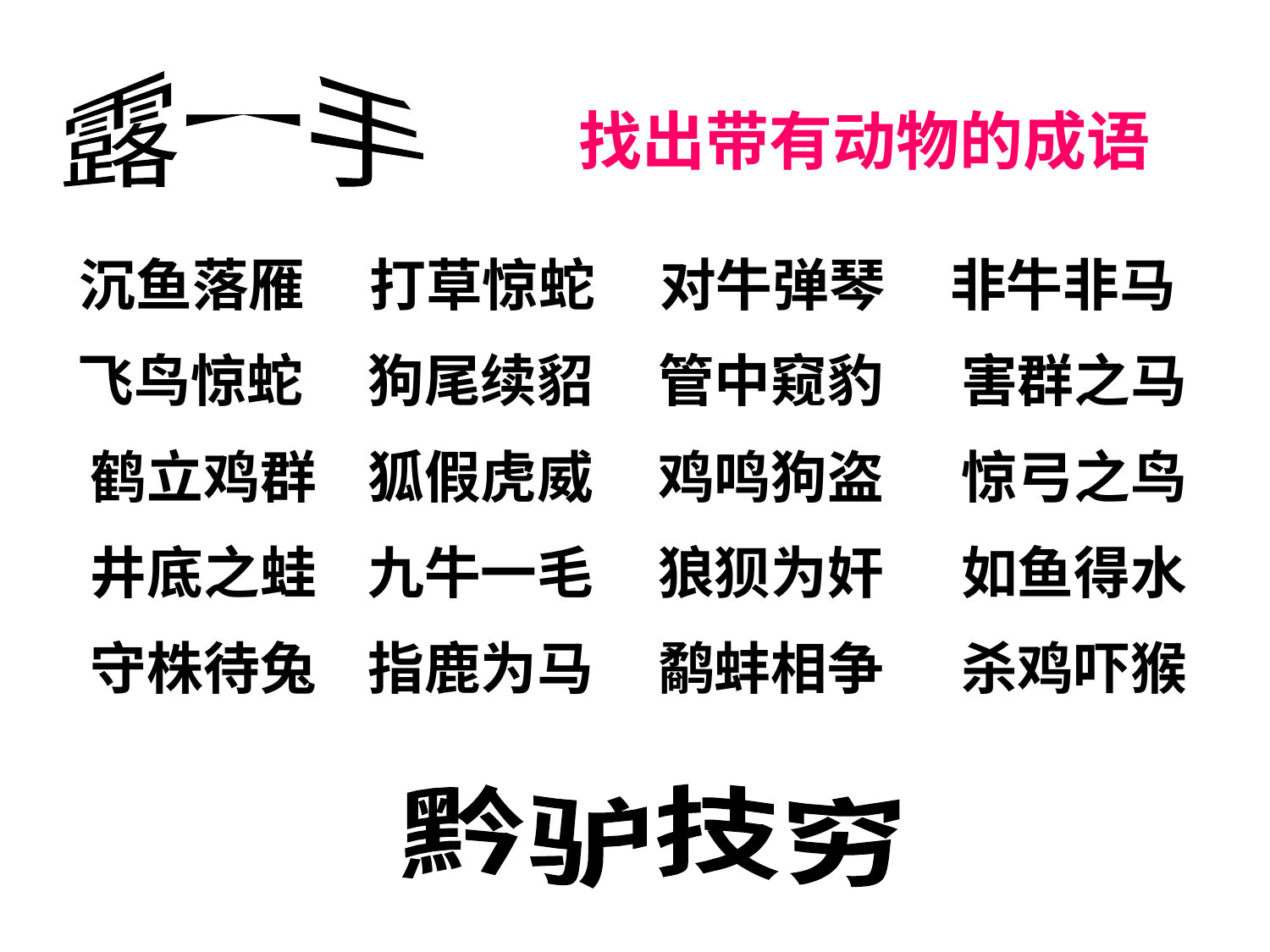

露一手
          找出带有动物的成语
     沉鱼落雁     打草惊蛇     对牛弹琴     非牛非马
    飞鸟惊蛇     狗尾续貂     管中窥豹      害群之马
     鹤立鸡群    狐假虎威     鸡鸣狗盗      惊弓之鸟
     井底之蛙    九牛一毛     狼狈为奸      如鱼得水
     守株待兔    指鹿为马     鹬蚌相争      杀鸡吓猴

黔驴技穷